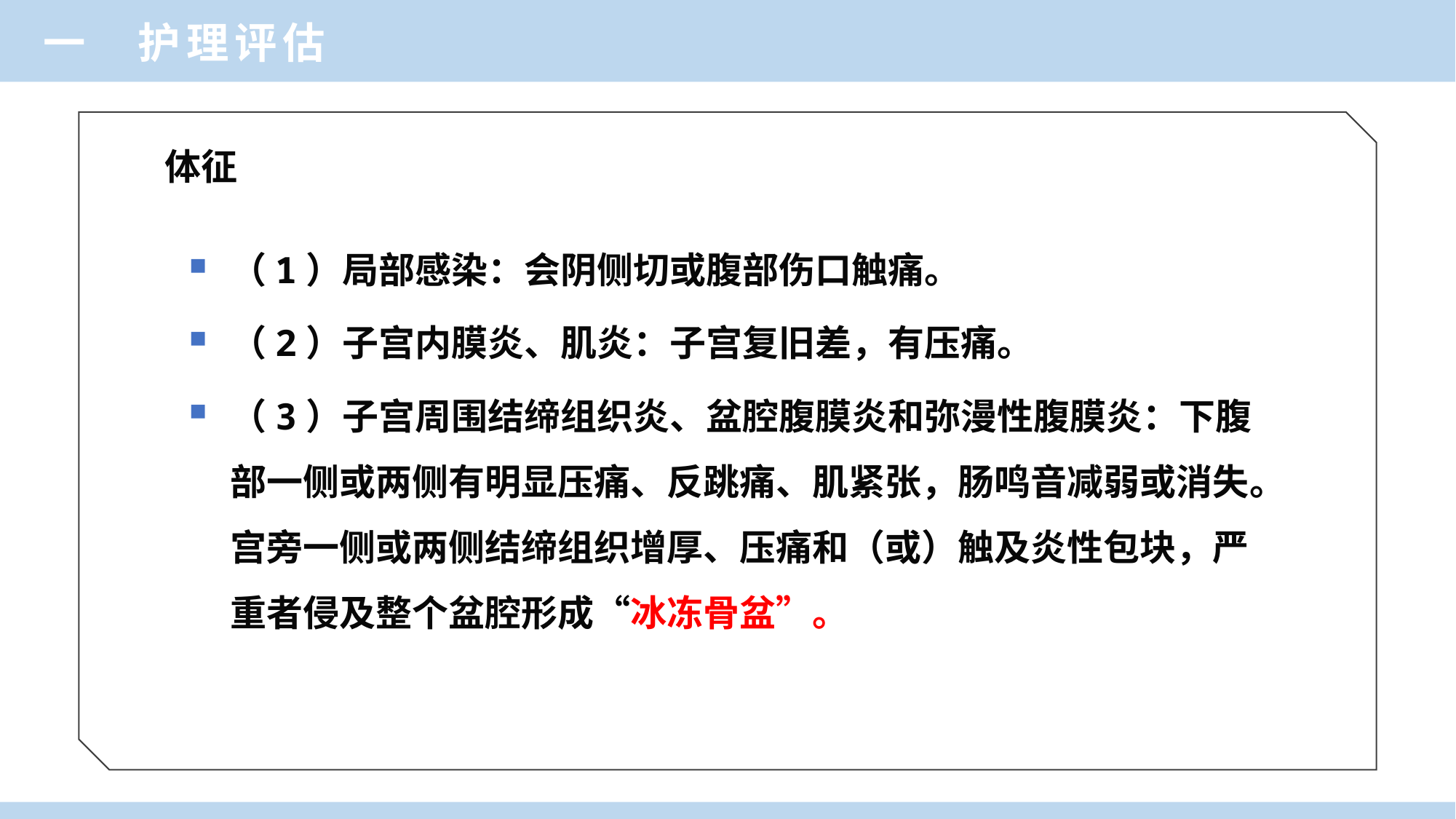

一   护理评估

体征
（1）局部感染：会阴侧切或腹部伤口触痛。
（2）子宫内膜炎、肌炎：子宫复旧差，有压痛。
（3）子宫周围结缔组织炎、盆腔腹膜炎和弥漫性腹膜炎：下腹部一侧或两侧有明显压痛、反跳痛、肌紧张，肠鸣音减弱或消失。宫旁一侧或两侧结缔组织增厚、压痛和（或）触及炎性包块，严重者侵及整个盆腔形成“冰冻骨盆”。